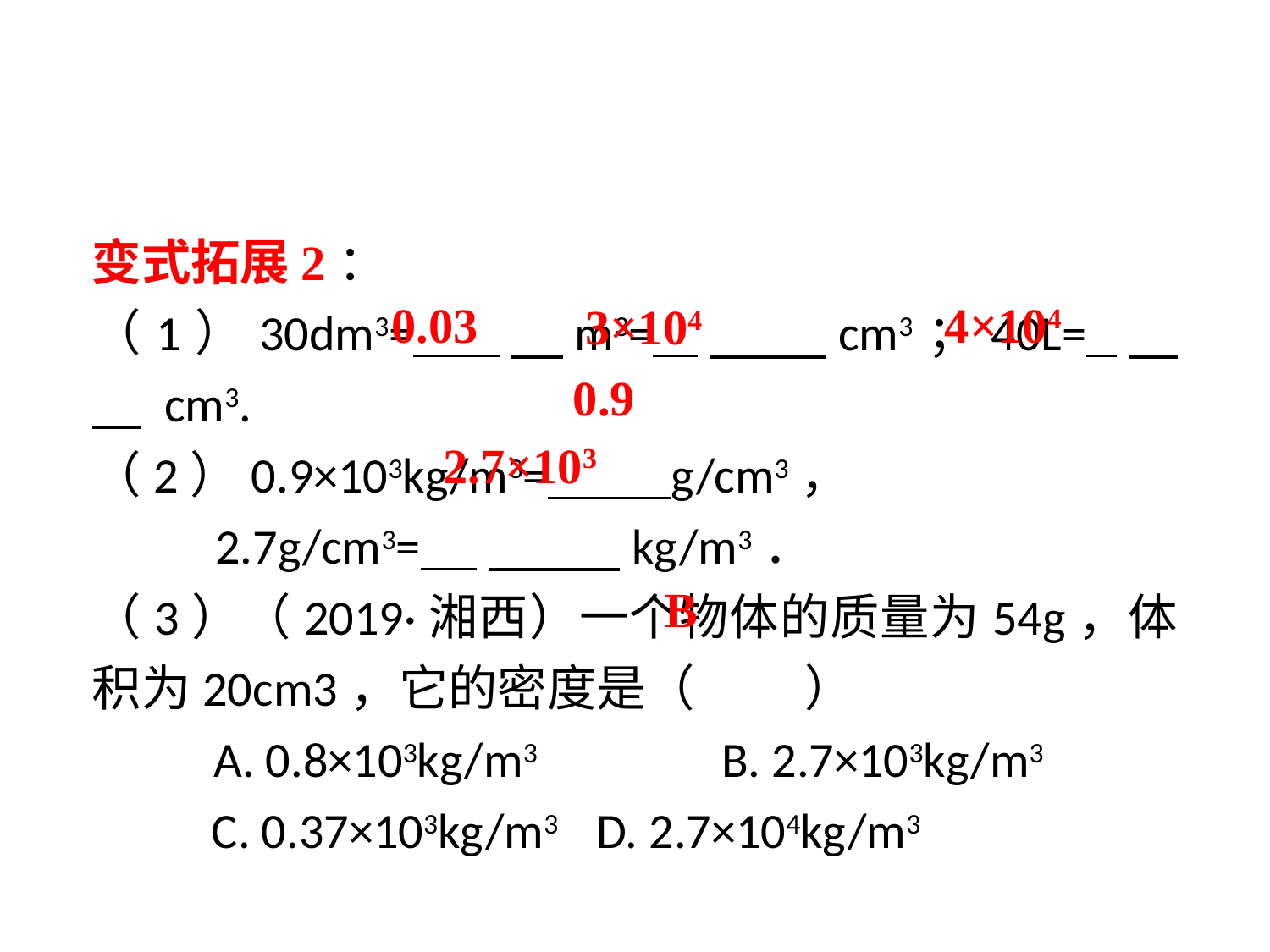

变式拓展2：
（1）30dm3=      　m3=   　 　cm3；40L=  　 　 cm3.
（2）0.9×103kg/m3=           g/cm3，
           2.7g/cm3=     　　   kg/m3．
（3）（2019·湘西）一个物体的质量为54g，体积为20cm3，它的密度是（　 　）
A. 0.8×103kg/m3       	B. 2.7×103kg/m3
C. 0.37×103kg/m3  	D. 2.7×104kg/m3
0.03
4×104
3×104
0.9
 2.7×103
B